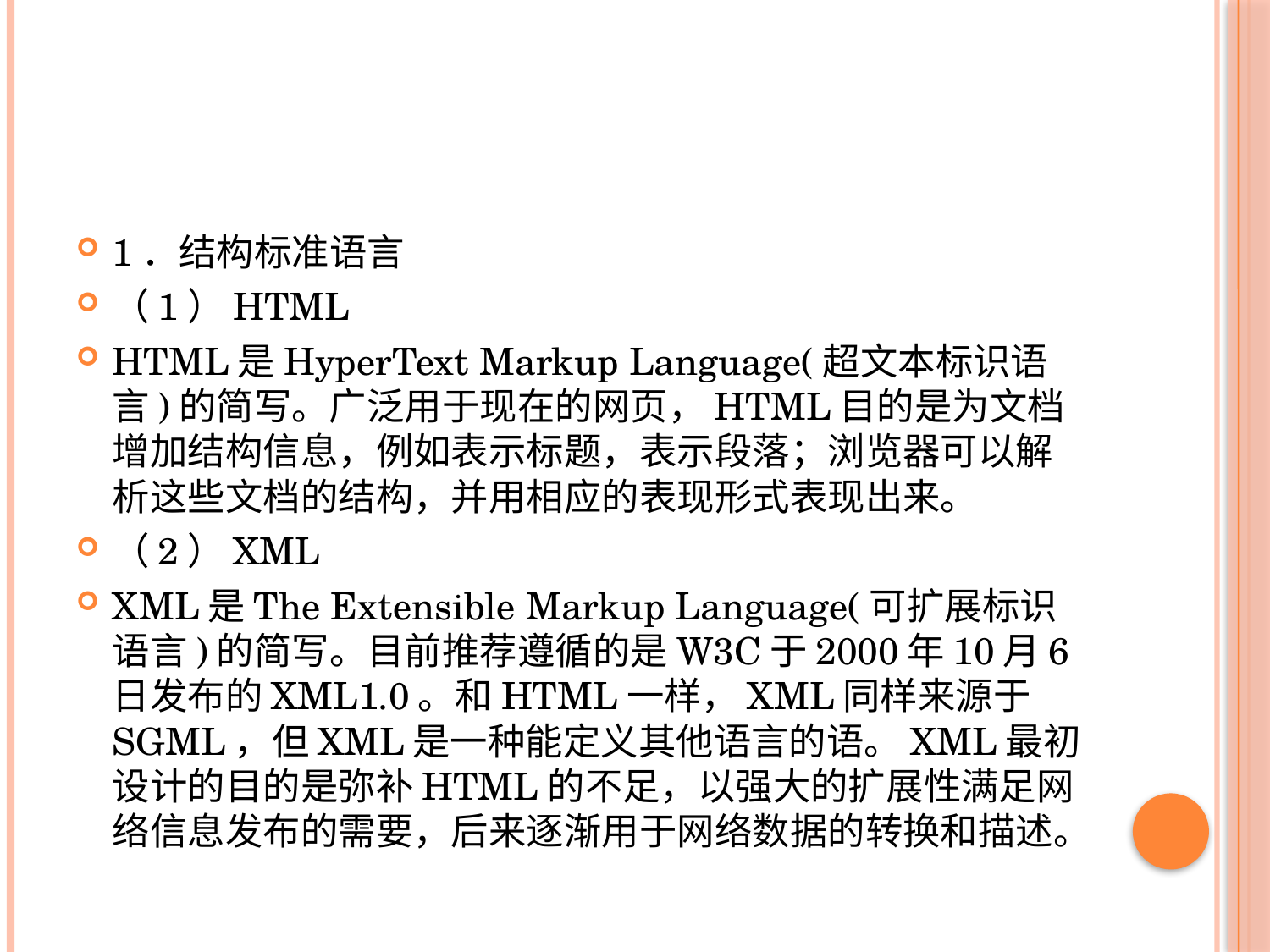

#
1．结构标准语言
（1）HTML
HTML是HyperText Markup Language(超文本标识语言)的简写。广泛用于现在的网页，HTML目的是为文档增加结构信息，例如表示标题，表示段落；浏览器可以解析这些文档的结构，并用相应的表现形式表现出来。
（2）XML
XML是The Extensible Markup Language(可扩展标识语言)的简写。目前推荐遵循的是W3C于2000年10月6日发布的XML1.0。和HTML一样，XML同样来源于SGML，但XML是一种能定义其他语言的语。XML最初设计的目的是弥补HTML的不足，以强大的扩展性满足网络信息发布的需要，后来逐渐用于网络数据的转换和描述。